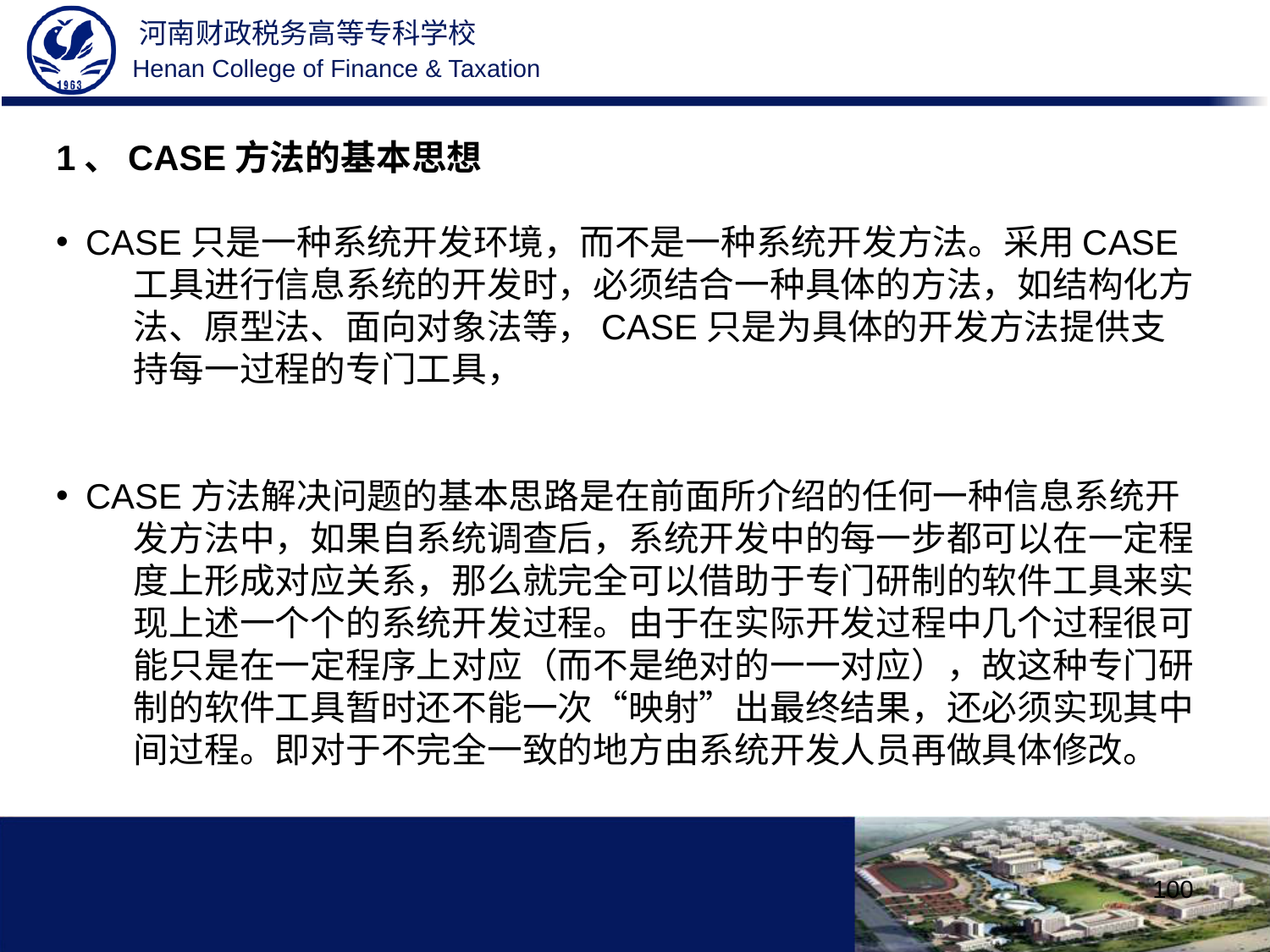

1、CASE方法的基本思想

CASE只是一种系统开发环境，而不是一种系统开发方法。采用CASE工具进行信息系统的开发时，必须结合一种具体的方法，如结构化方法、原型法、面向对象法等，CASE只是为具体的开发方法提供支持每一过程的专门工具，

CASE方法解决问题的基本思路是在前面所介绍的任何一种信息系统开发方法中，如果自系统调查后，系统开发中的每一步都可以在一定程度上形成对应关系，那么就完全可以借助于专门研制的软件工具来实现上述一个个的系统开发过程。由于在实际开发过程中几个过程很可能只是在一定程序上对应（而不是绝对的一一对应），故这种专门研制的软件工具暂时还不能一次“映射”出最终结果，还必须实现其中间过程。即对于不完全一致的地方由系统开发人员再做具体修改。
100